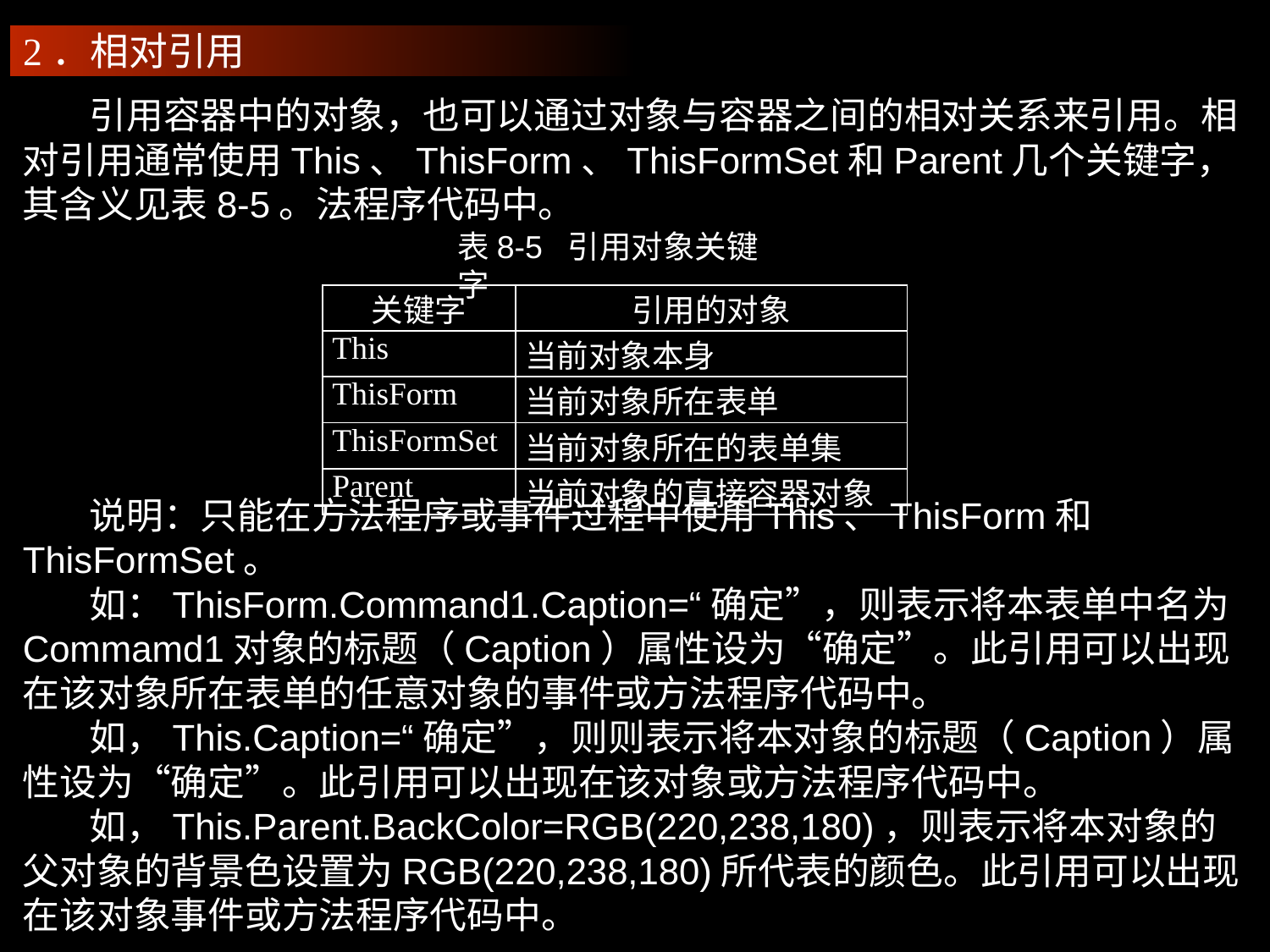

2．相对引用
       引用容器中的对象，也可以通过对象与容器之间的相对关系来引用。相对引用通常使用This、ThisForm、ThisFormSet和Parent几个关键字，其含义见表8-5。法程序代码中。
表8-5  引用对象关键字
| 关键字 | 引用的对象 |
| --- | --- |
| This | 当前对象本身 |
| ThisForm | 当前对象所在表单 |
| ThisFormSet | 当前对象所在的表单集 |
| Parent | 当前对象的直接容器对象 |
       说明：只能在方法程序或事件过程中使用This、ThisForm和ThisFormSet。
       如：ThisForm.Command1.Caption=“确定”，则表示将本表单中名为Commamd1对象的标题（Caption）属性设为“确定”。此引用可以出现在该对象所在表单的任意对象的事件或方法程序代码中。
       如，This.Caption=“确定”，则则表示将本对象的标题（Caption）属性设为“确定”。此引用可以出现在该对象或方法程序代码中。
       如，This.Parent.BackColor=RGB(220,238,180)，则表示将本对象的父对象的背景色设置为RGB(220,238,180)所代表的颜色。此引用可以出现在该对象事件或方法程序代码中。